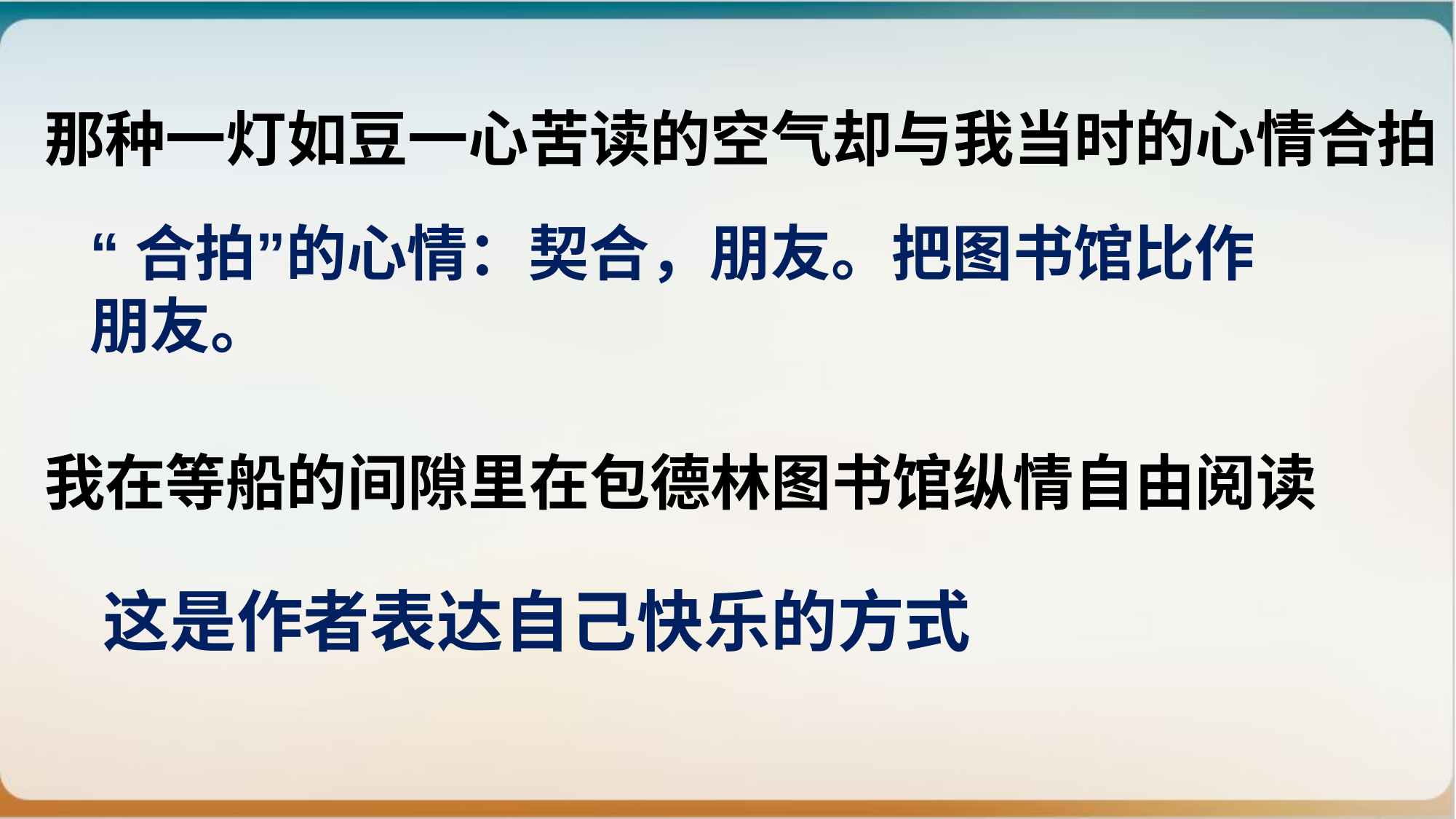

那种一灯如豆一心苦读的空气却与我当时的心情合拍
“合拍”的心情：契合，朋友。把图书馆比作朋友。
我在等船的间隙里在包德林图书馆纵情自由阅读
这是作者表达自己快乐的方式